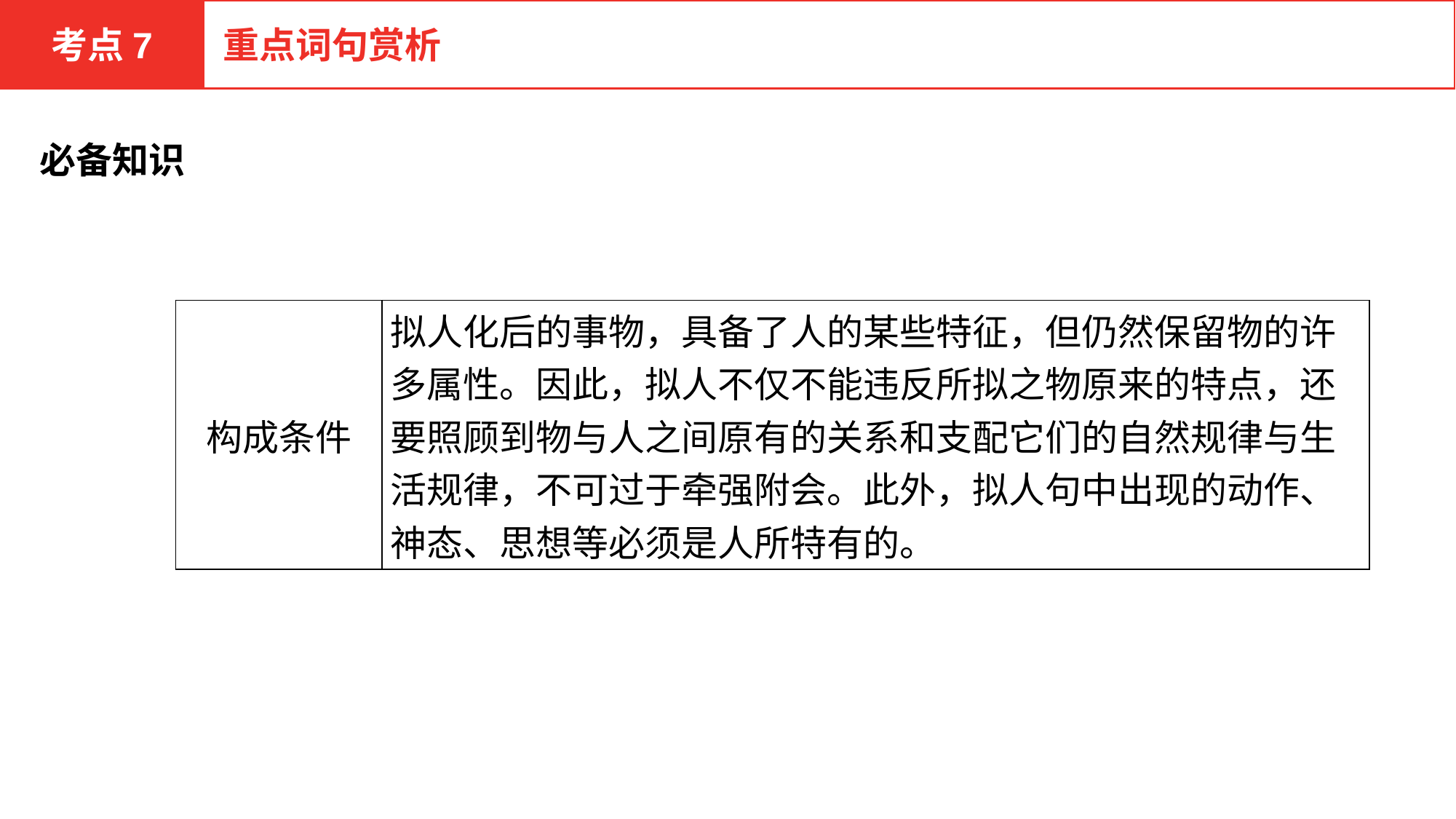

考点7
重点词句赏析
必备知识
| 构成条件 | 拟人化后的事物，具备了人的某些特征，但仍然保留物的许多属性。因此，拟人不仅不能违反所拟之物原来的特点，还要照顾到物与人之间原有的关系和支配它们的自然规律与生活规律，不可过于牵强附会。此外，拟人句中出现的动作、神态、思想等必须是人所特有的。 |
| --- | --- |